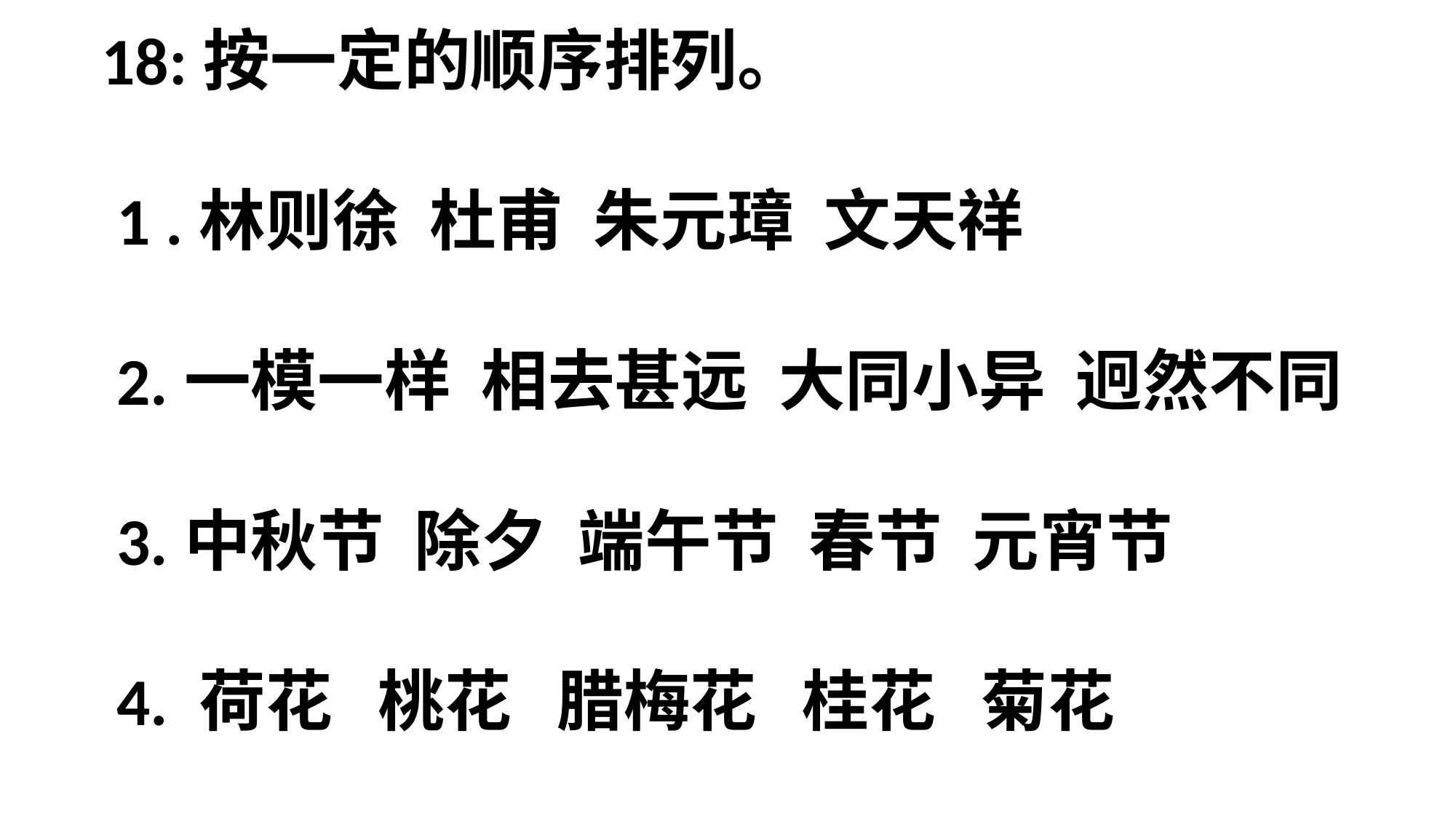

18:按一定的顺序排列。

   1 .林则徐  杜甫  朱元璋  文天祥

   2.一模一样  相去甚远  大同小异  迥然不同

   3.中秋节  除夕  端午节  春节  元宵节

   4. 荷花   桃花   腊梅花   桂花   菊花
#